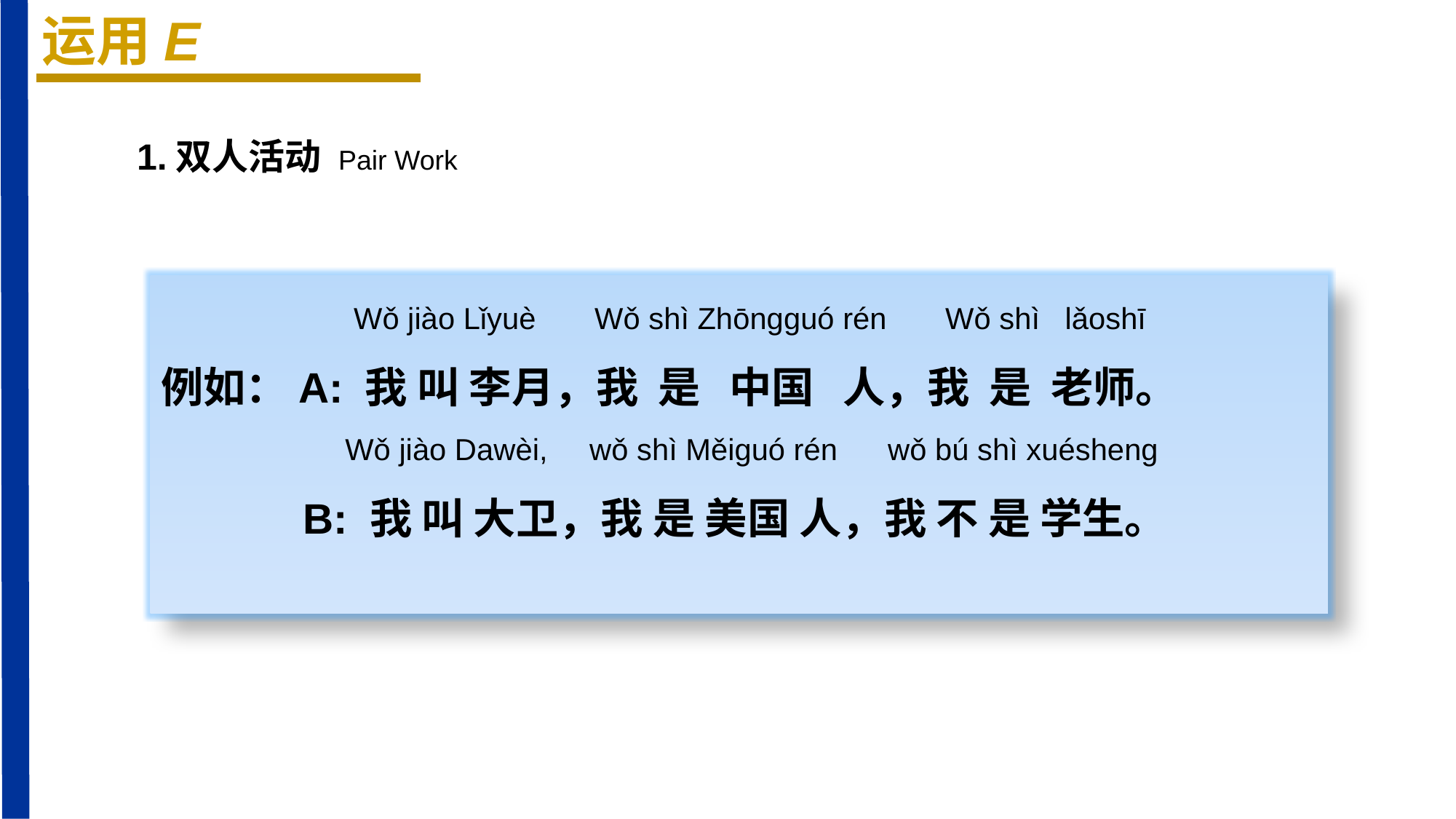

运用E
1.双人活动 Pair Work
                       Wǒ jiào Lǐyuè       Wǒ shì Zhōnɡɡuó rén       Wǒ shì   lǎoshī
例如：A: 我 叫 李月，我  是   中国   人，我  是  老师。
                      Wǒ jiào Dawèi,     wǒ shì Měiɡuó rén      wǒ bú shì xuéshenɡ
            B: 我 叫 大卫，我 是 美国 人，我 不 是 学生。